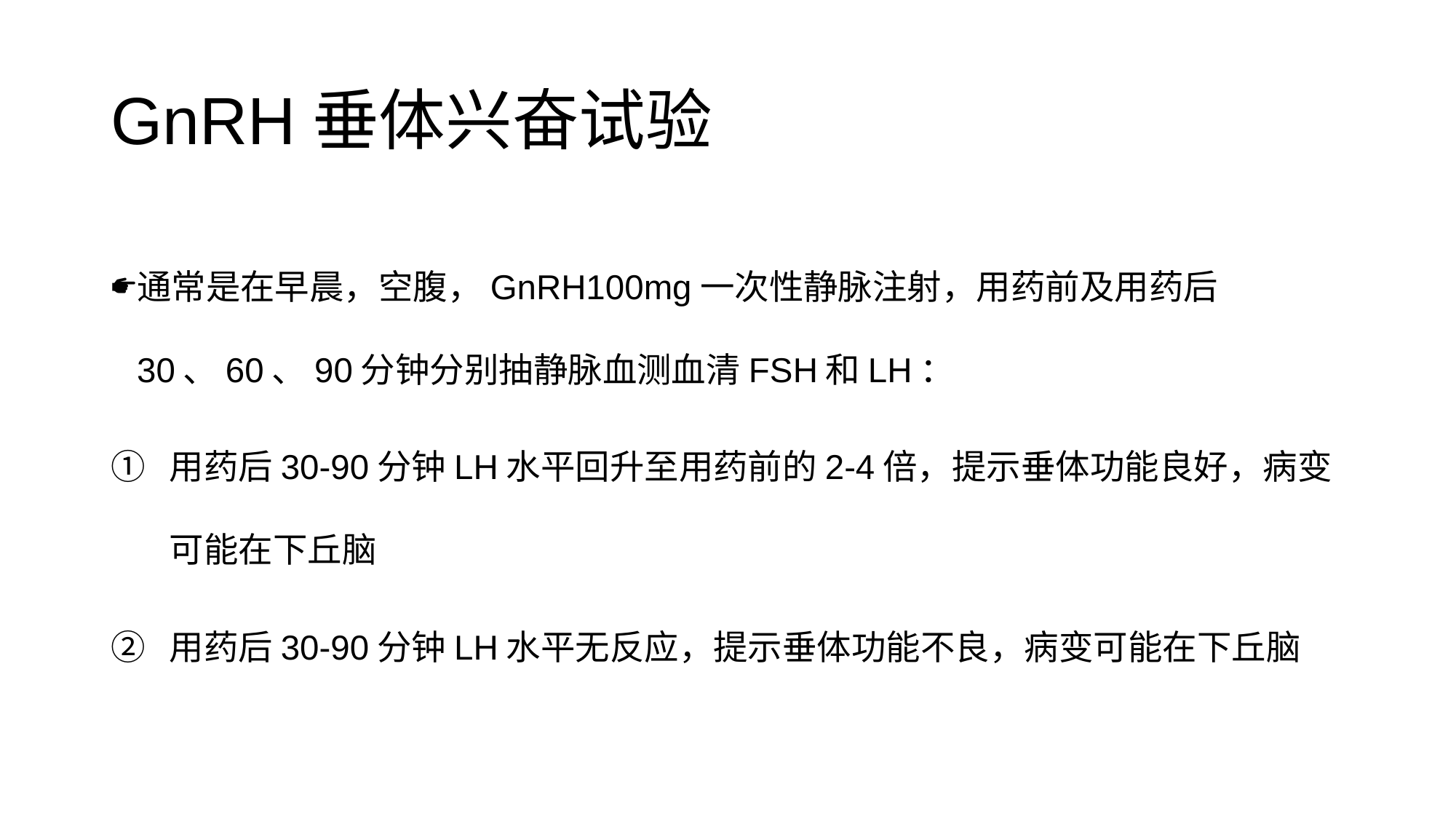

# GnRH垂体兴奋试验
通常是在早晨，空腹，GnRH100mg一次性静脉注射，用药前及用药后30、60、90分钟分别抽静脉血测血清FSH和LH：
用药后30-90分钟LH水平回升至用药前的2-4倍，提示垂体功能良好，病变可能在下丘脑
用药后30-90分钟LH水平无反应，提示垂体功能不良，病变可能在下丘脑